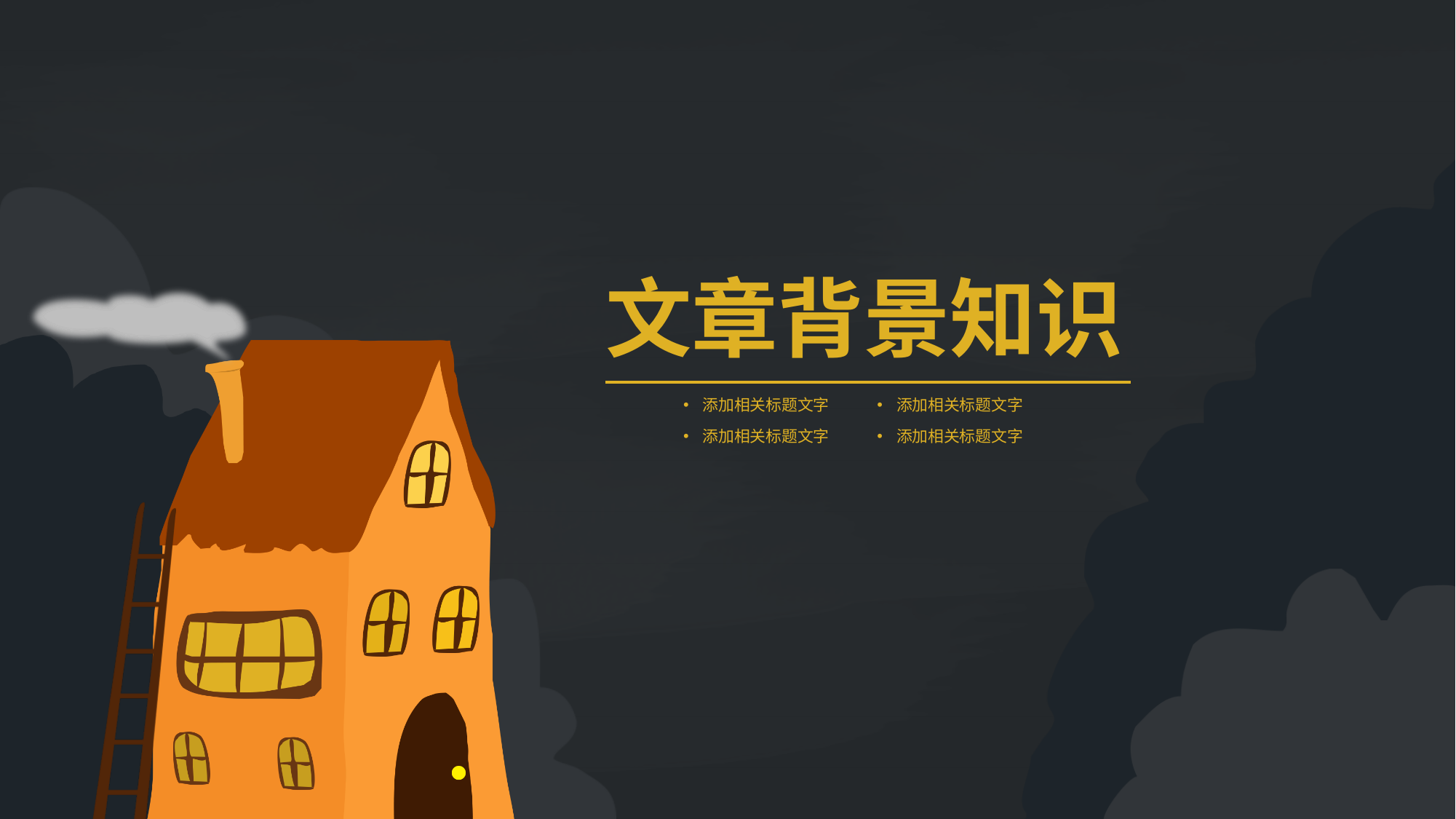

文章背景知识
添加相关标题文字
添加相关标题文字
添加相关标题文字
添加相关标题文字